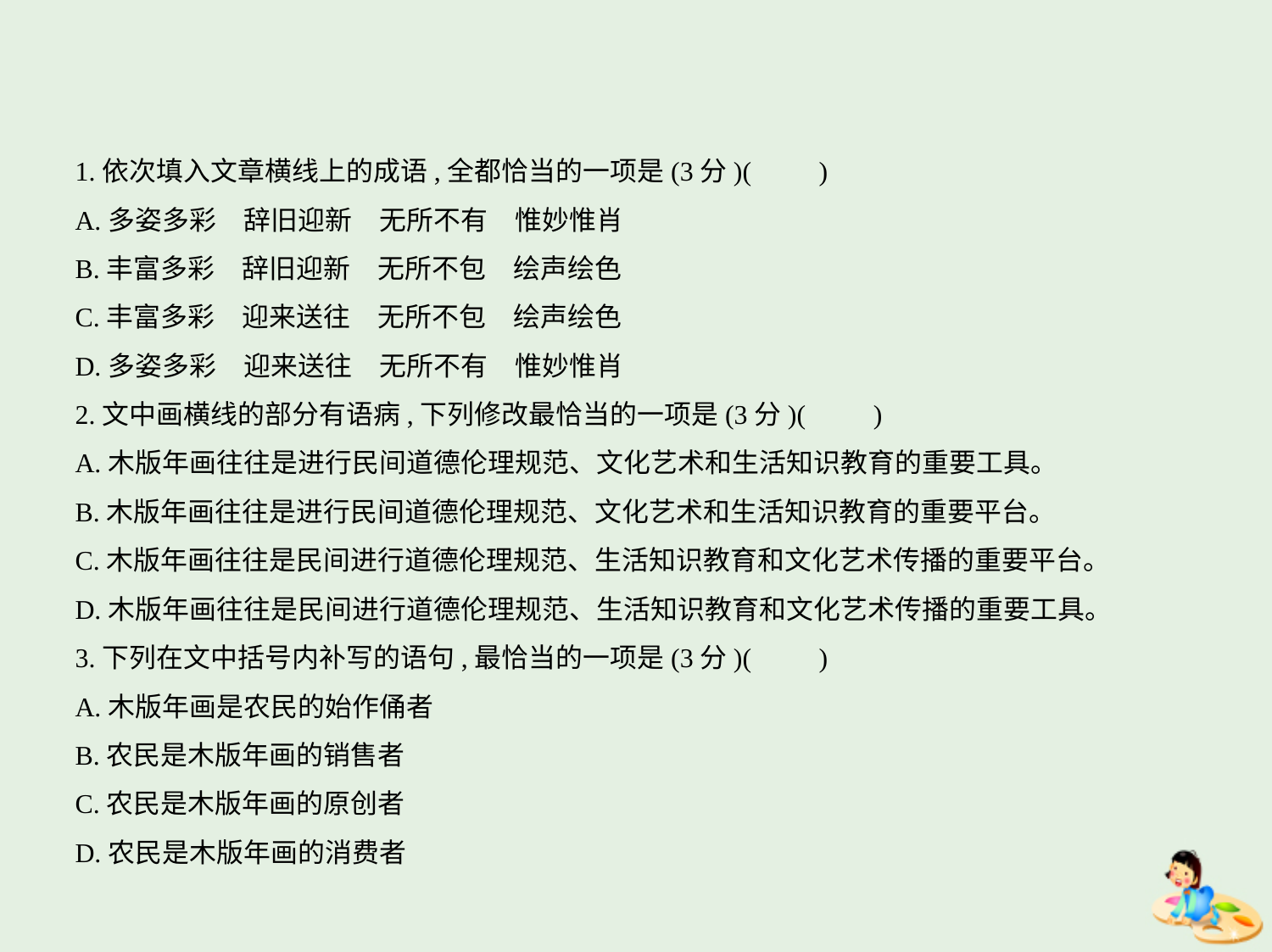

1.依次填入文章横线上的成语,全都恰当的一项是(3分)(　　)
A.多姿多彩　辞旧迎新　无所不有　惟妙惟肖
B.丰富多彩　辞旧迎新　无所不包　绘声绘色
C.丰富多彩　迎来送往　无所不包　绘声绘色
D.多姿多彩　迎来送往　无所不有　惟妙惟肖
2.文中画横线的部分有语病,下列修改最恰当的一项是(3分)(　　)
A.木版年画往往是进行民间道德伦理规范、文化艺术和生活知识教育的重要工具。
B.木版年画往往是进行民间道德伦理规范、文化艺术和生活知识教育的重要平台。
C.木版年画往往是民间进行道德伦理规范、生活知识教育和文化艺术传播的重要平台。
D.木版年画往往是民间进行道德伦理规范、生活知识教育和文化艺术传播的重要工具。
3.下列在文中括号内补写的语句,最恰当的一项是(3分)(　　)
A.木版年画是农民的始作俑者
B.农民是木版年画的销售者
C.农民是木版年画的原创者
D.农民是木版年画的消费者